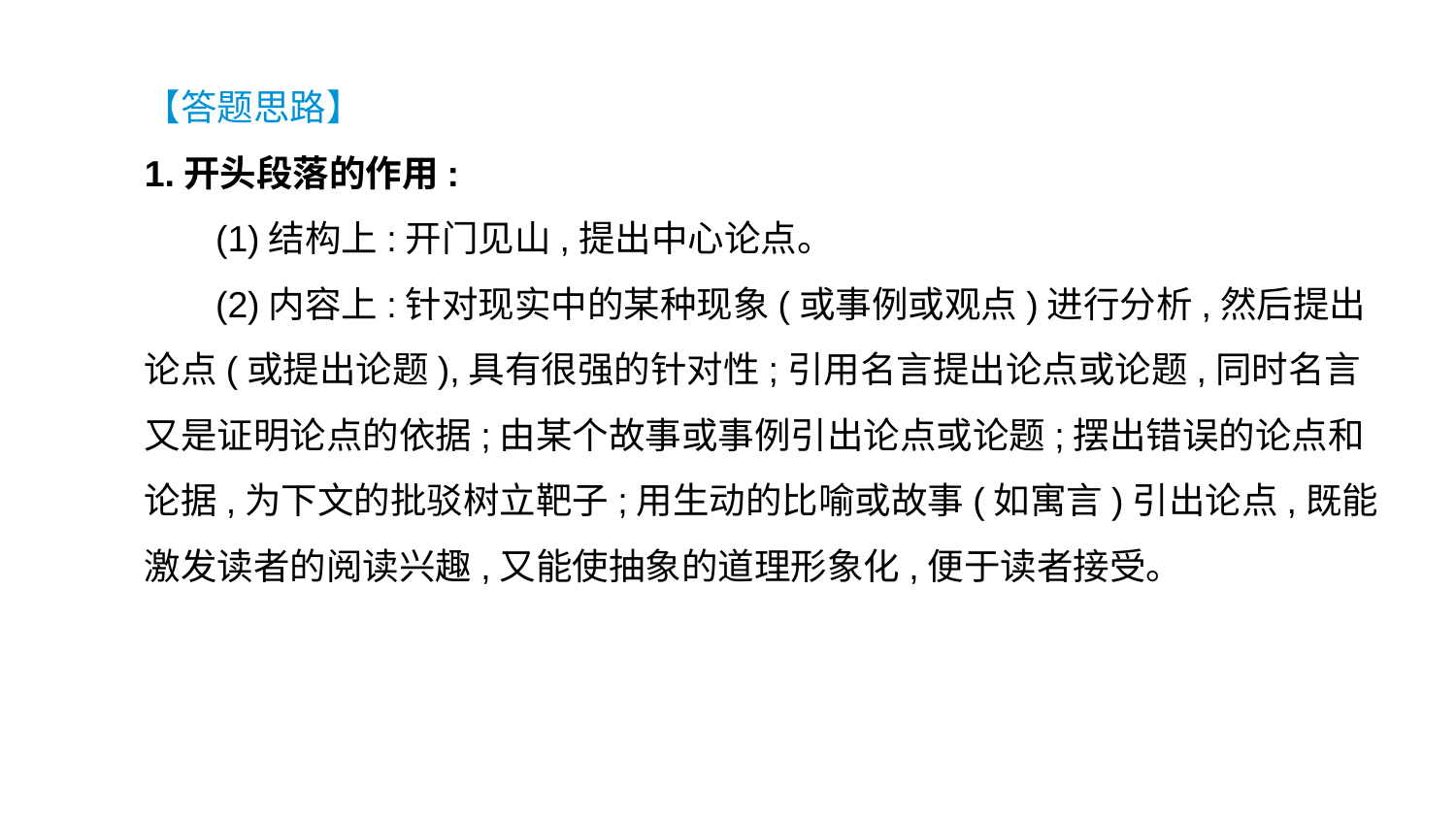

【答题思路】
1.开头段落的作用:
(1)结构上:开门见山,提出中心论点。
(2)内容上:针对现实中的某种现象(或事例或观点)进行分析,然后提出论点(或提出论题),具有很强的针对性;引用名言提出论点或论题,同时名言又是证明论点的依据;由某个故事或事例引出论点或论题;摆出错误的论点和论据,为下文的批驳树立靶子;用生动的比喻或故事(如寓言)引出论点,既能激发读者的阅读兴趣,又能使抽象的道理形象化,便于读者接受。